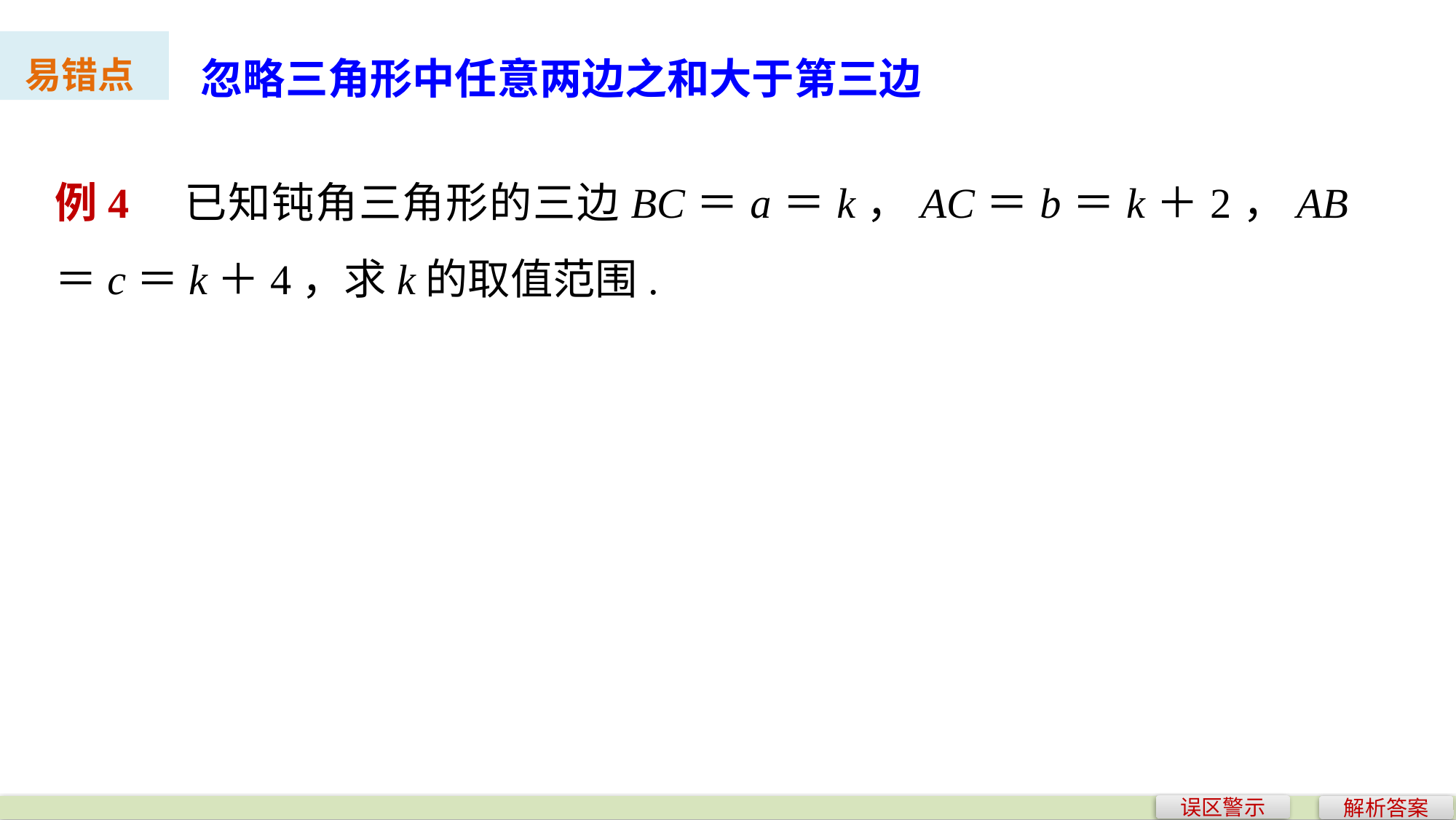

忽略三角形中任意两边之和大于第三边

易错点
例4　已知钝角三角形的三边BC＝a＝k，AC＝b＝k＋2，AB＝c＝k＋4，求k的取值范围.
误区警示
解析答案